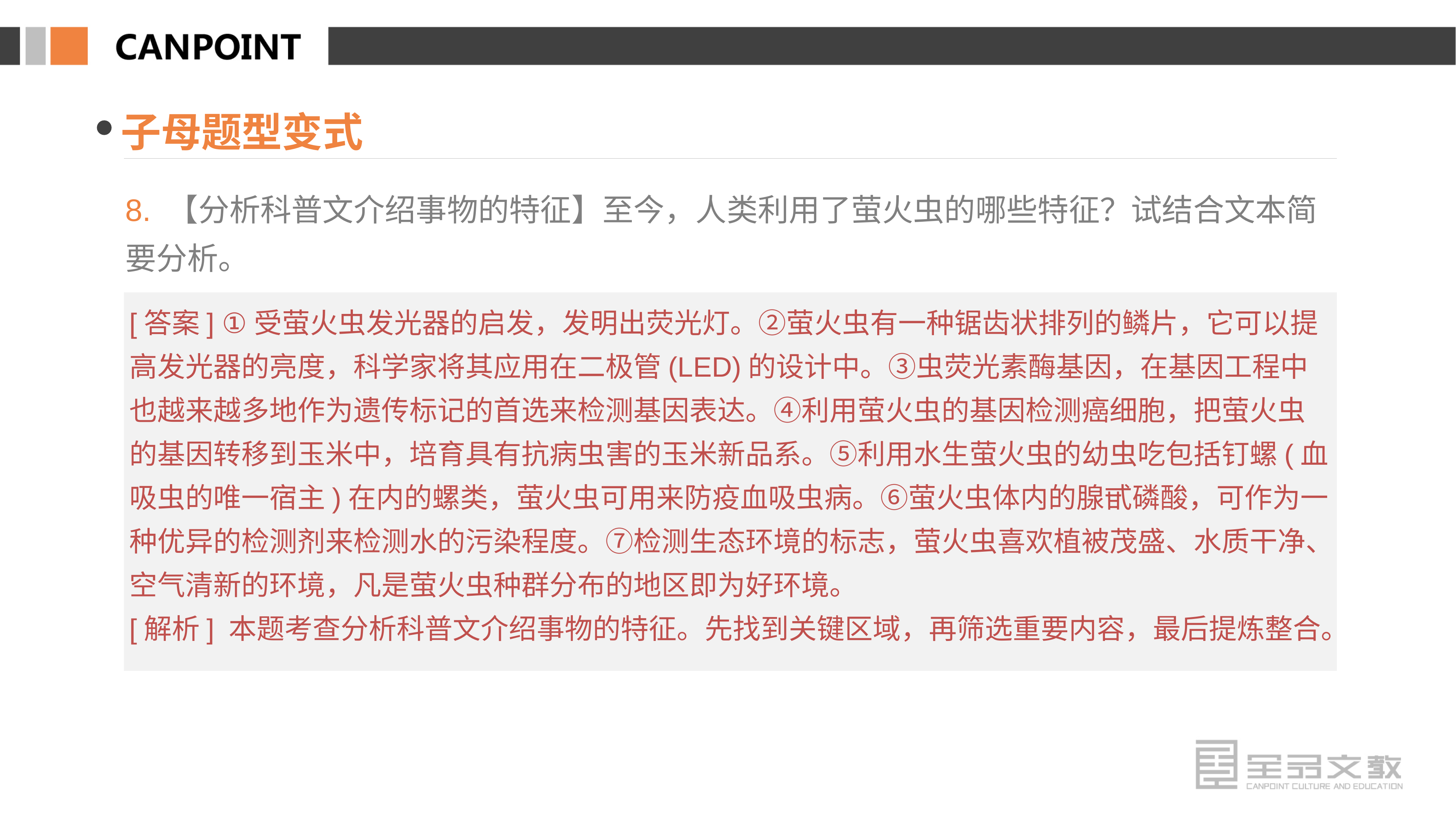

子母题型变式

8. 【分析科普文介绍事物的特征】至今，人类利用了萤火虫的哪些特征？试结合文本简要分析。
[答案] ①受萤火虫发光器的启发，发明出荧光灯。②萤火虫有一种锯齿状排列的鳞片，它可以提高发光器的亮度，科学家将其应用在二极管(LED)的设计中。③虫荧光素酶基因，在基因工程中也越来越多地作为遗传标记的首选来检测基因表达。④利用萤火虫的基因检测癌细胞，把萤火虫的基因转移到玉米中，培育具有抗病虫害的玉米新品系。⑤利用水生萤火虫的幼虫吃包括钉螺(血吸虫的唯一宿主)在内的螺类，萤火虫可用来防疫血吸虫病。⑥萤火虫体内的腺甙磷酸，可作为一种优异的检测剂来检测水的污染程度。⑦检测生态环境的标志，萤火虫喜欢植被茂盛、水质干净、空气清新的环境，凡是萤火虫种群分布的地区即为好环境。
[解析] 本题考查分析科普文介绍事物的特征。先找到关键区域，再筛选重要内容，最后提炼整合。